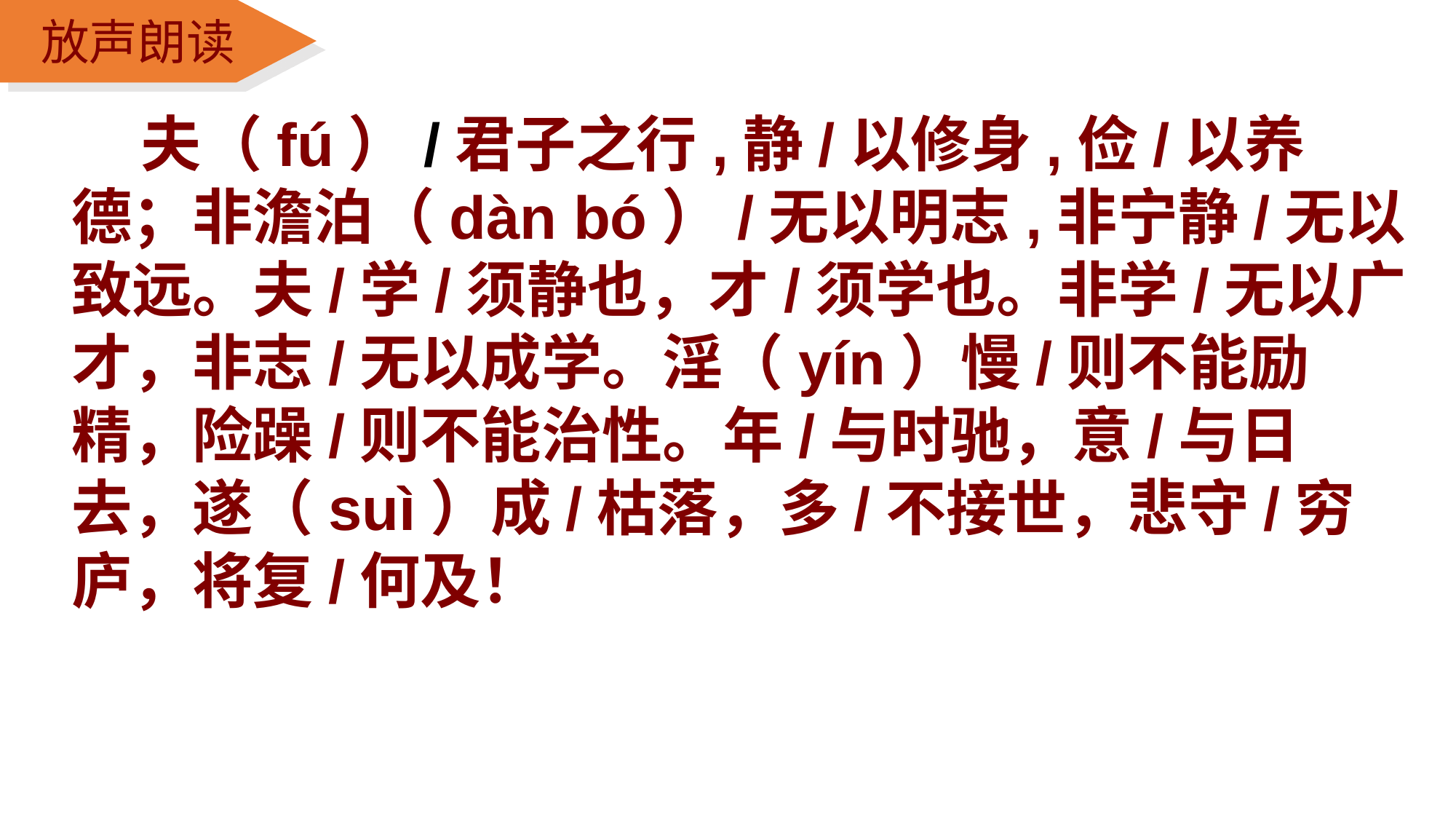

放声朗读
    夫（fú）/君子之行,静/以修身,俭/以养德；非澹泊（dàn bó）/无以明志,非宁静/无以致远。夫/学/须静也，才/须学也。非学/无以广才，非志/无以成学。淫（yín）慢/则不能励精，险躁/则不能治性。年/与时驰，意/与日去，遂（suì）成/枯落，多/不接世，悲守/穷庐，将复/何及！